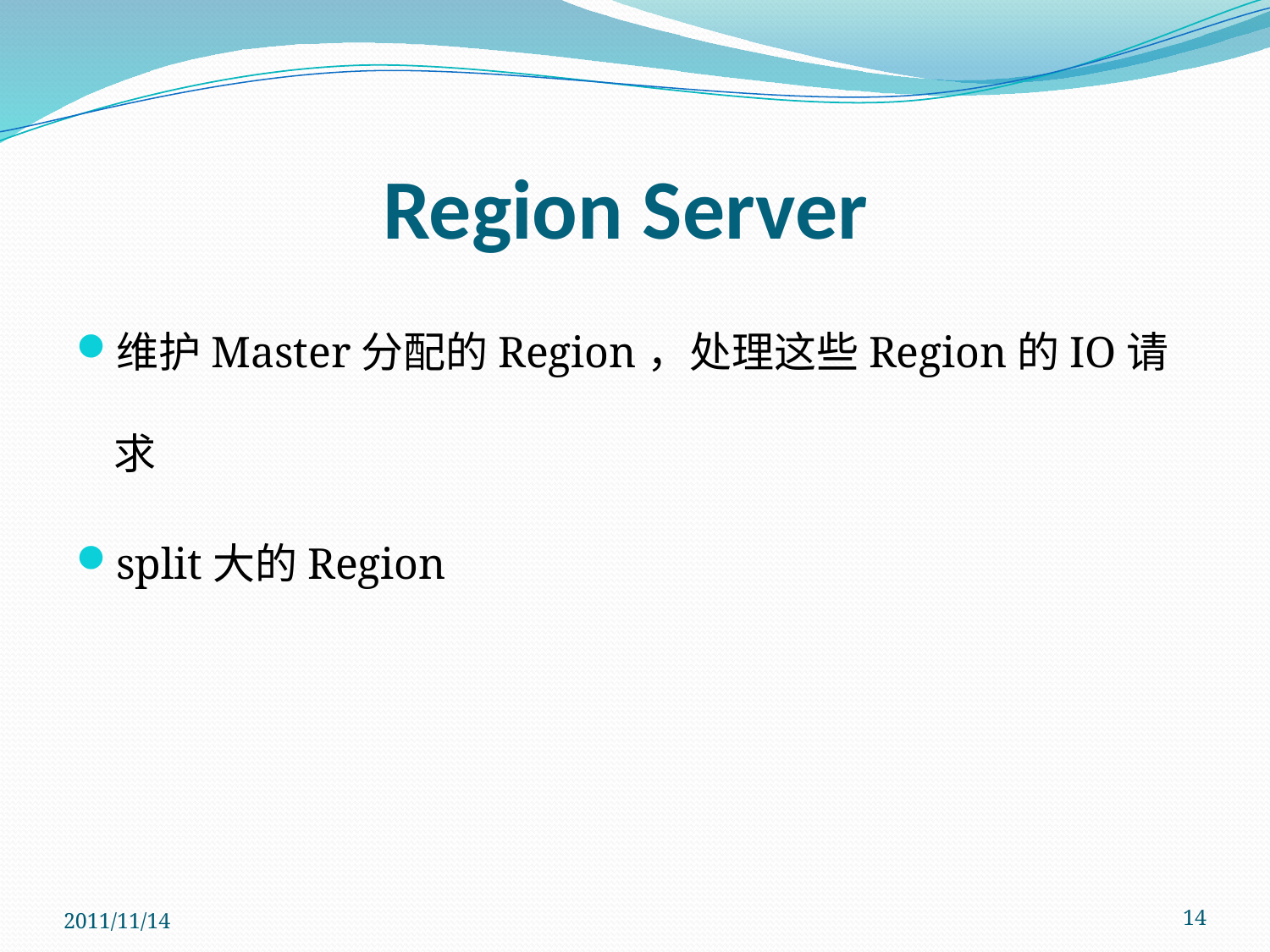

# Region Server
维护Master分配的Region，处理这些Region的IO请求
split大的Region
2011/11/14
14